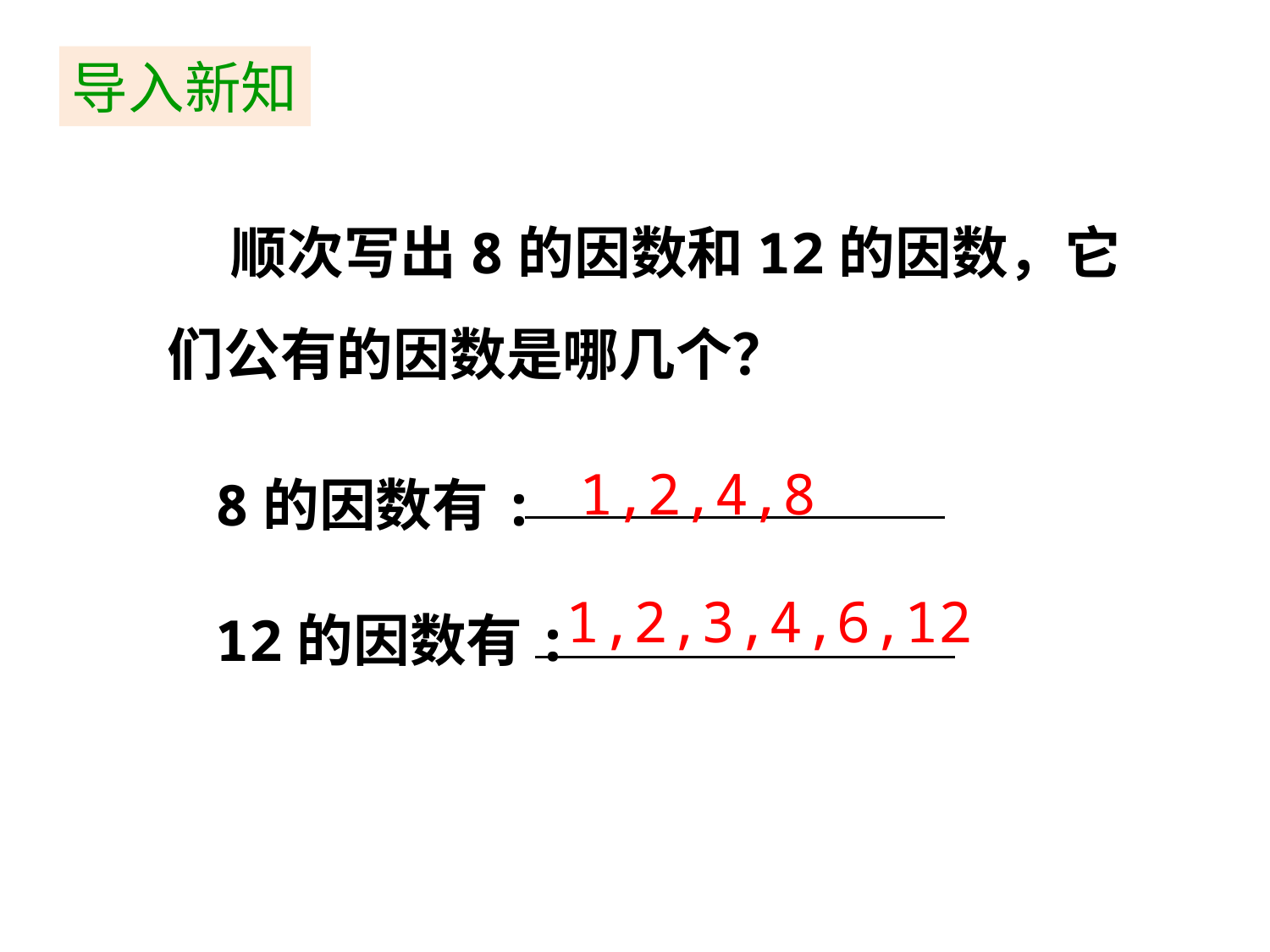

导入新知
顺次写出8的因数和12的因数，它们公有的因数是哪几个？
8的因数有:
12的因数有:
1,2,4,8
1,2,3,4,6,12